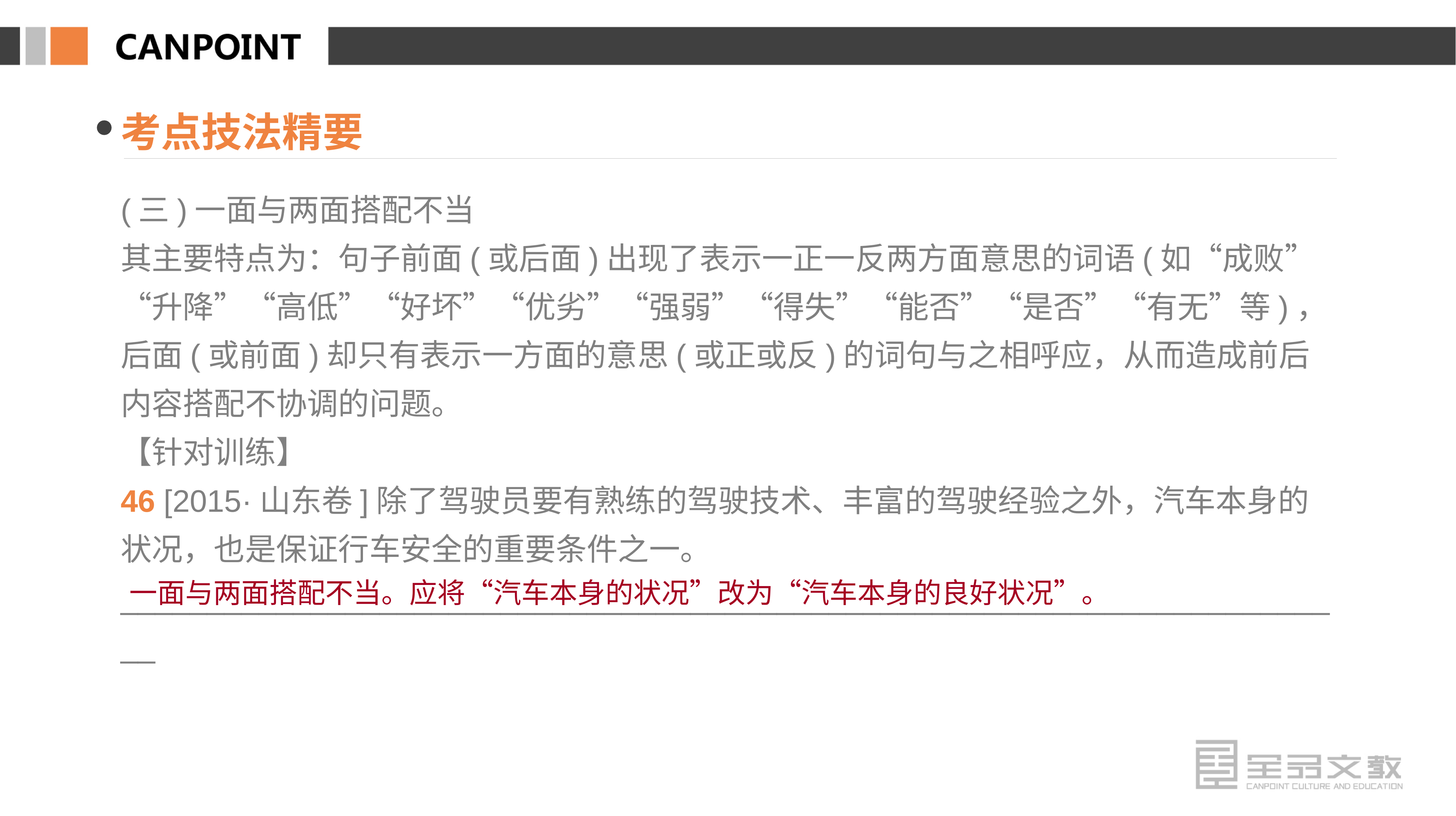

考点技法精要

(三)一面与两面搭配不当
其主要特点为：句子前面(或后面)出现了表示一正一反两方面意思的词语(如“成败”“升降”“高低”“好坏”“优劣”“强弱”“得失”“能否”“是否”“有无”等)，后面(或前面)却只有表示一方面的意思(或正或反)的词句与之相呼应，从而造成前后内容搭配不协调的问题。
【针对训练】
46 [2015·山东卷]除了驾驶员要有熟练的驾驶技术、丰富的驾驶经验之外，汽车本身的状况，也是保证行车安全的重要条件之一。
________________________________________________________________________

 一面与两面搭配不当。应将“汽车本身的状况”改为“汽车本身的良好状况”。